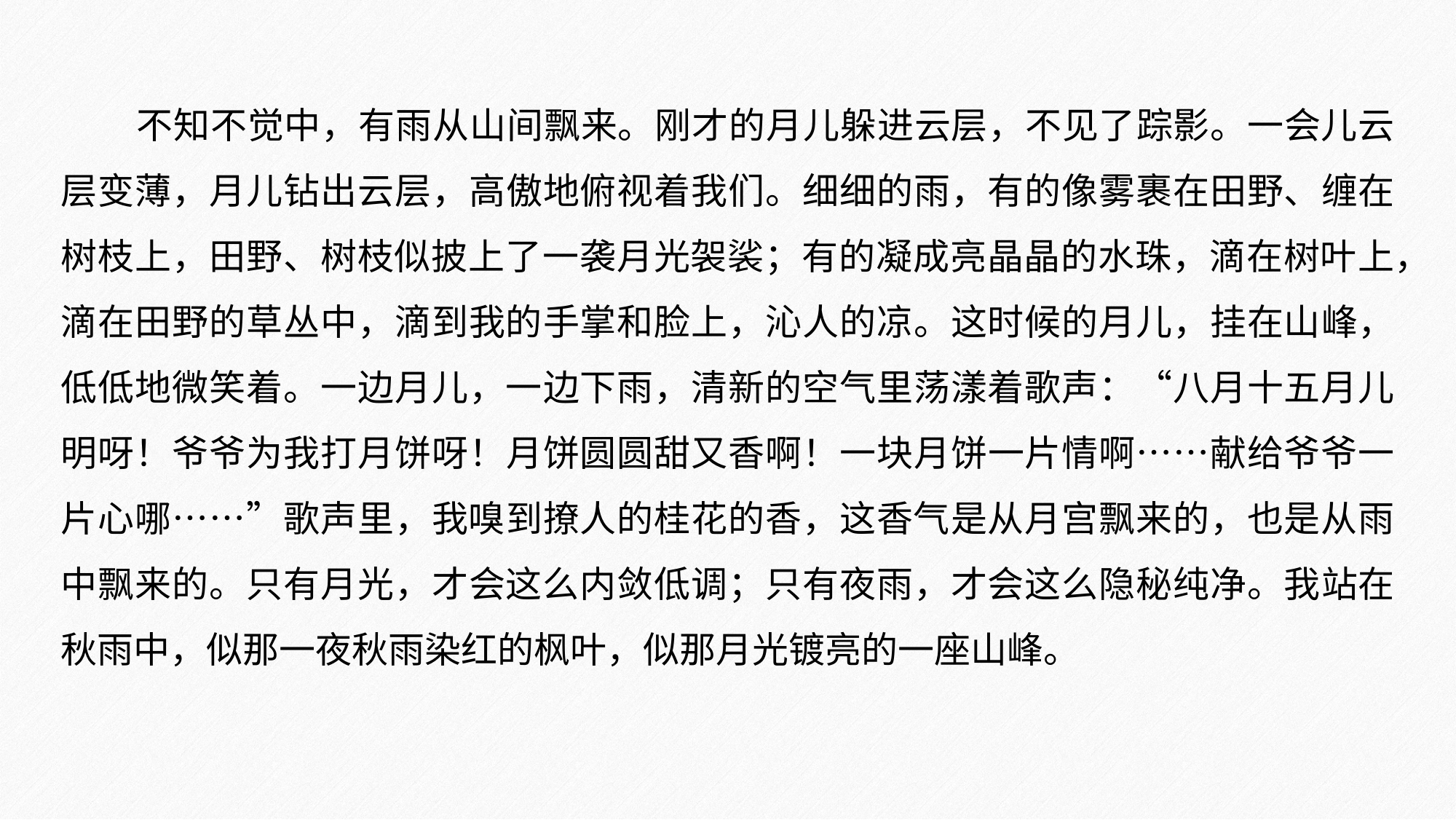

不知不觉中，有雨从山间飘来。刚才的月儿躲进云层，不见了踪影。一会儿云层变薄，月儿钻出云层，高傲地俯视着我们。细细的雨，有的像雾裹在田野、缠在树枝上，田野、树枝似披上了一袭月光袈裟；有的凝成亮晶晶的水珠，滴在树叶上，滴在田野的草丛中，滴到我的手掌和脸上，沁人的凉。这时候的月儿，挂在山峰，低低地微笑着。一边月儿，一边下雨，清新的空气里荡漾着歌声：“八月十五月儿明呀！爷爷为我打月饼呀！月饼圆圆甜又香啊！一块月饼一片情啊……献给爷爷一片心哪……”歌声里，我嗅到撩人的桂花的香，这香气是从月宫飘来的，也是从雨中飘来的。只有月光，才会这么内敛低调；只有夜雨，才会这么隐秘纯净。我站在秋雨中，似那一夜秋雨染红的枫叶，似那月光镀亮的一座山峰。